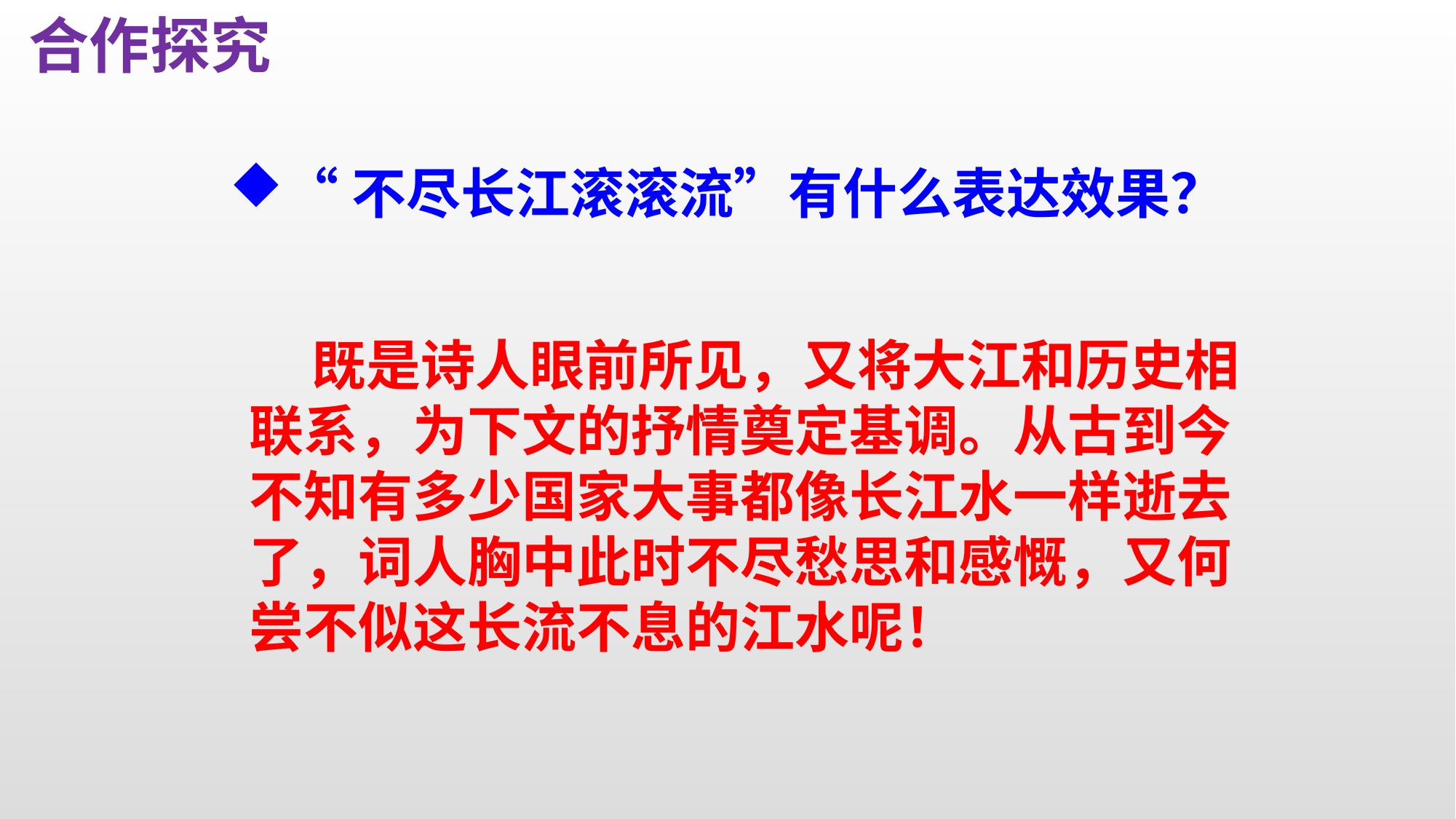

合作探究
“不尽长江滚滚流”有什么表达效果？
    既是诗人眼前所见，又将大江和历史相联系，为下文的抒情奠定基调。从古到今不知有多少国家大事都像长江水一样逝去了，词人胸中此时不尽愁思和感慨，又何尝不似这长流不息的江水呢！